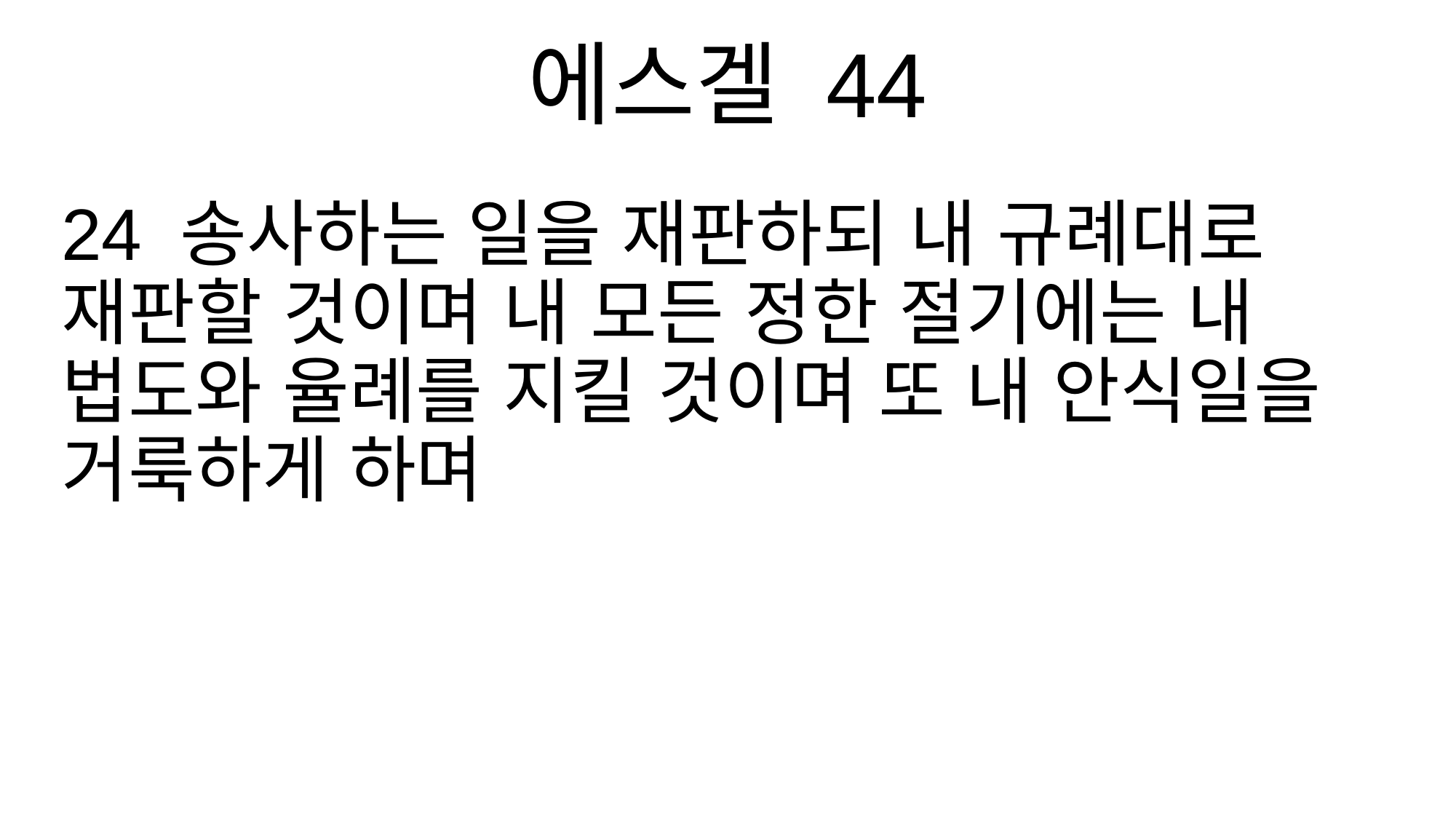

에스겔 44
24 송사하는 일을 재판하되 내 규례대로 재판할 것이며 내 모든 정한 절기에는 내 법도와 율례를 지킬 것이며 또 내 안식일을 거룩하게 하며